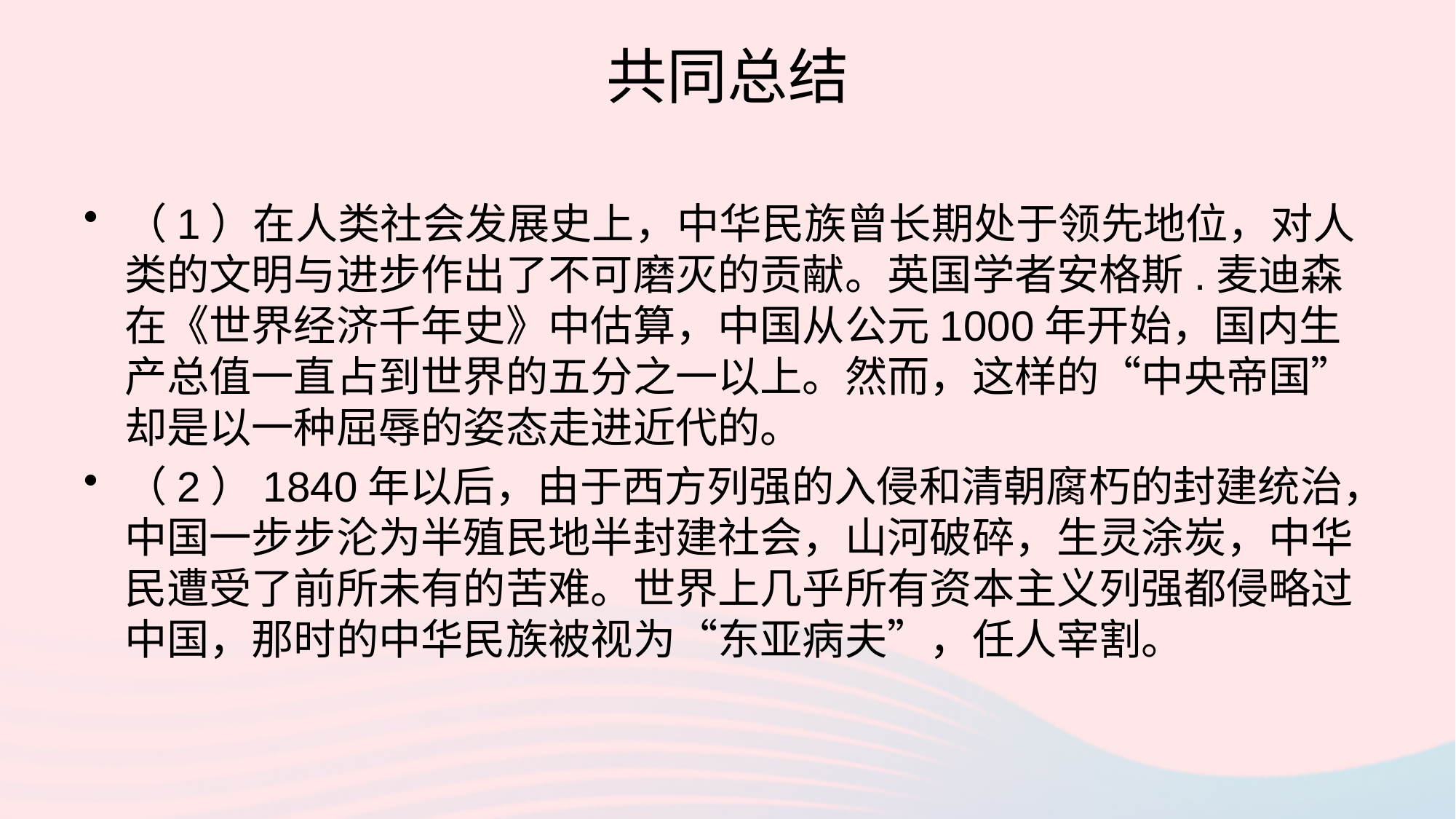

# 共同总结
（1）在人类社会发展史上，中华民族曾长期处于领先地位，对人类的文明与进步作出了不可磨灭的贡献。英国学者安格斯.麦迪森在《世界经济千年史》中估算，中国从公元1000年开始，国内生产总值一直占到世界的五分之一以上。然而，这样的“中央帝国”却是以一种屈辱的姿态走进近代的。
（2）1840年以后，由于西方列强的入侵和清朝腐朽的封建统治，中国一步步沦为半殖民地半封建社会，山河破碎，生灵涂炭，中华民遭受了前所未有的苦难。世界上几乎所有资本主义列强都侵略过中国，那时的中华民族被视为“东亚病夫”，任人宰割。